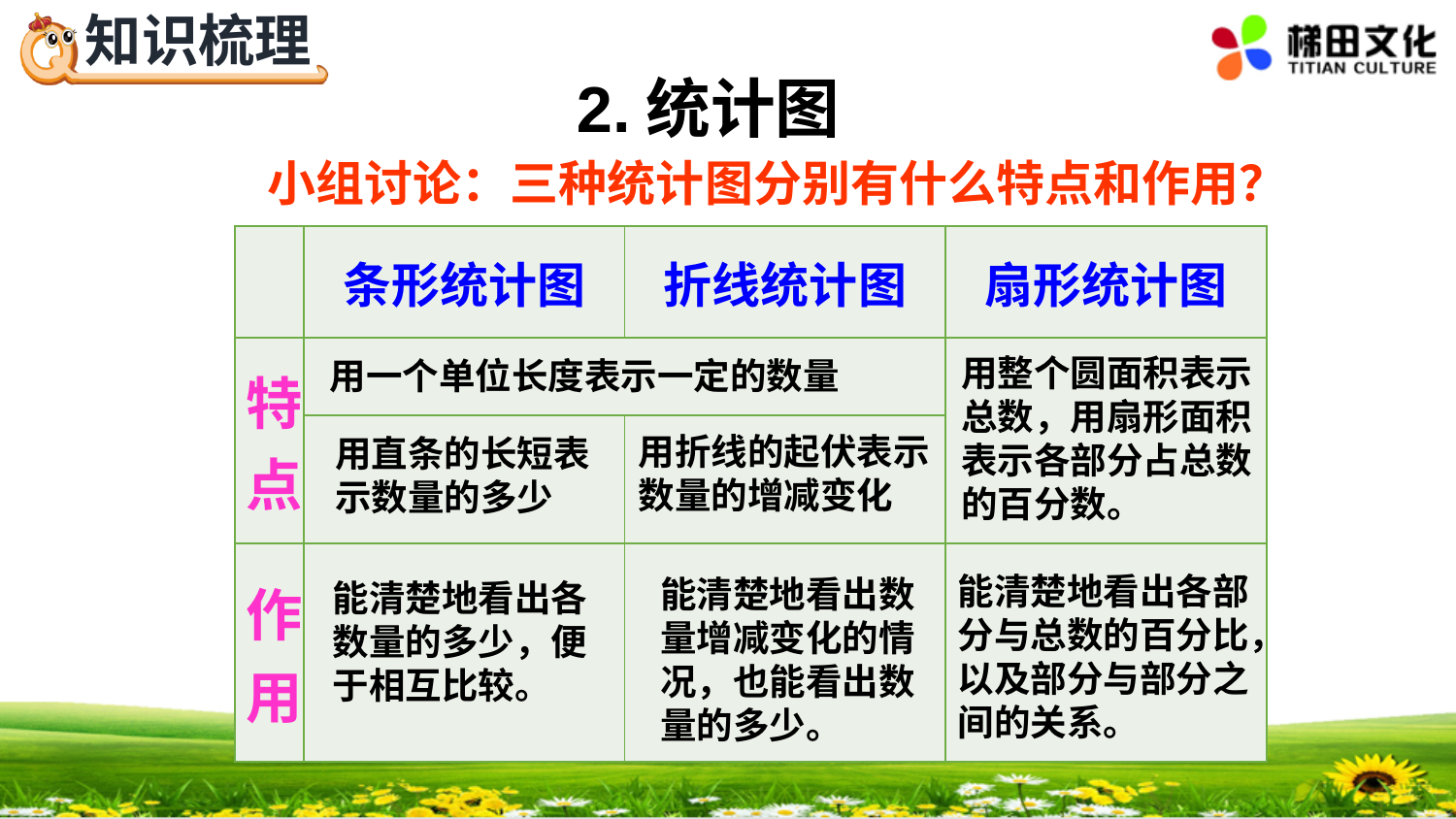

2.统计图
小组讨论：三种统计图分别有什么特点和作用？
|  | 条形统计图 | 折线统计图 | 扇形统计图 |
| --- | --- | --- | --- |
| 特点 |  |  |  |
|  |  |  |  |
| 作用 |  |  |  |
用整个圆面积表示总数，用扇形面积表示各部分占总数的百分数。
用一个单位长度表示一定的数量
用折线的起伏表示数量的增减变化
用直条的长短表示数量的多少
能清楚地看出各部分与总数的百分比，以及部分与部分之间的关系。
能清楚地看出数量增减变化的情况，也能看出数量的多少。
能清楚地看出各数量的多少，便于相互比较。